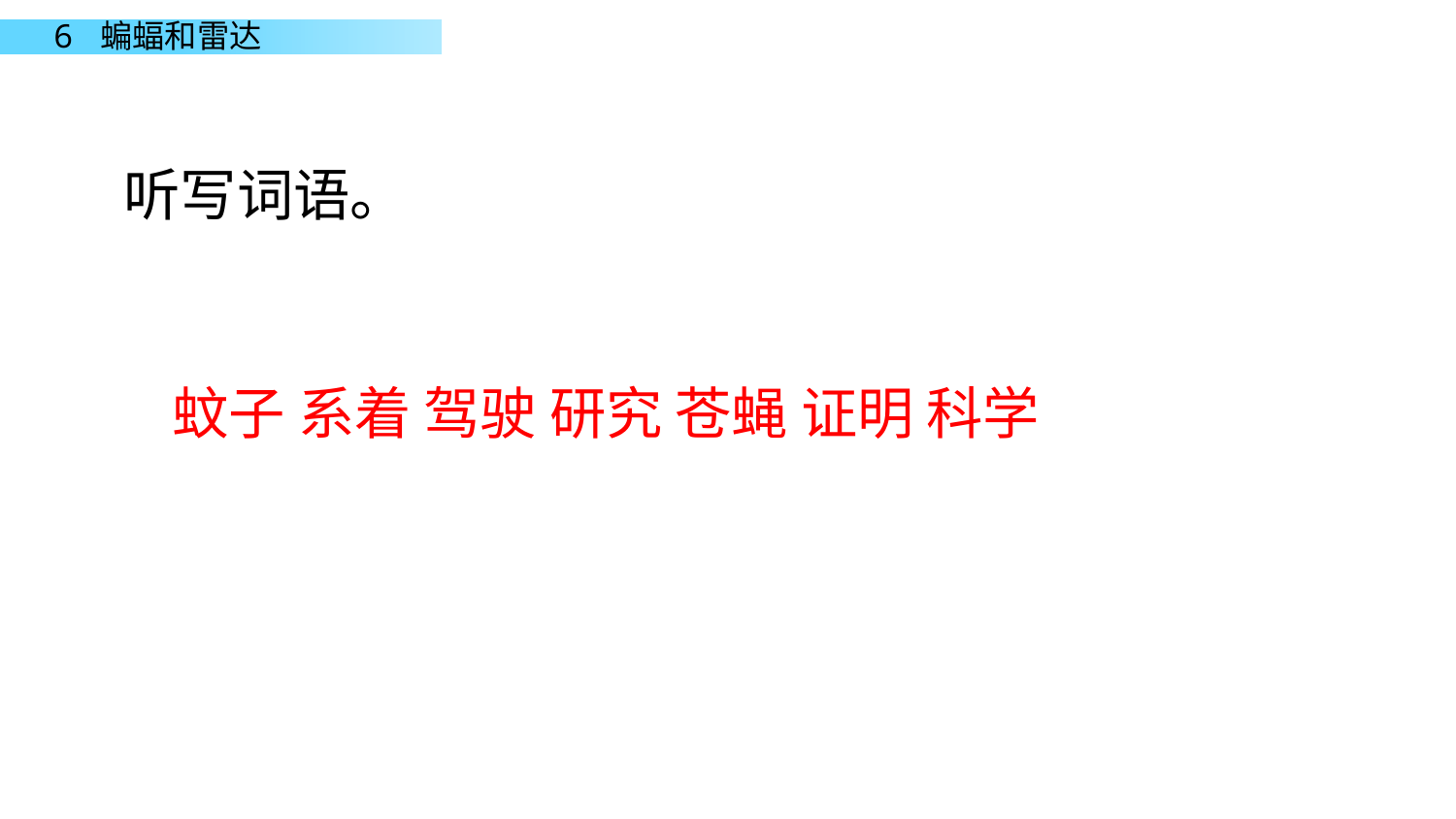

听写词语。
蚊子 系着 驾驶 研究 苍蝇 证明 科学